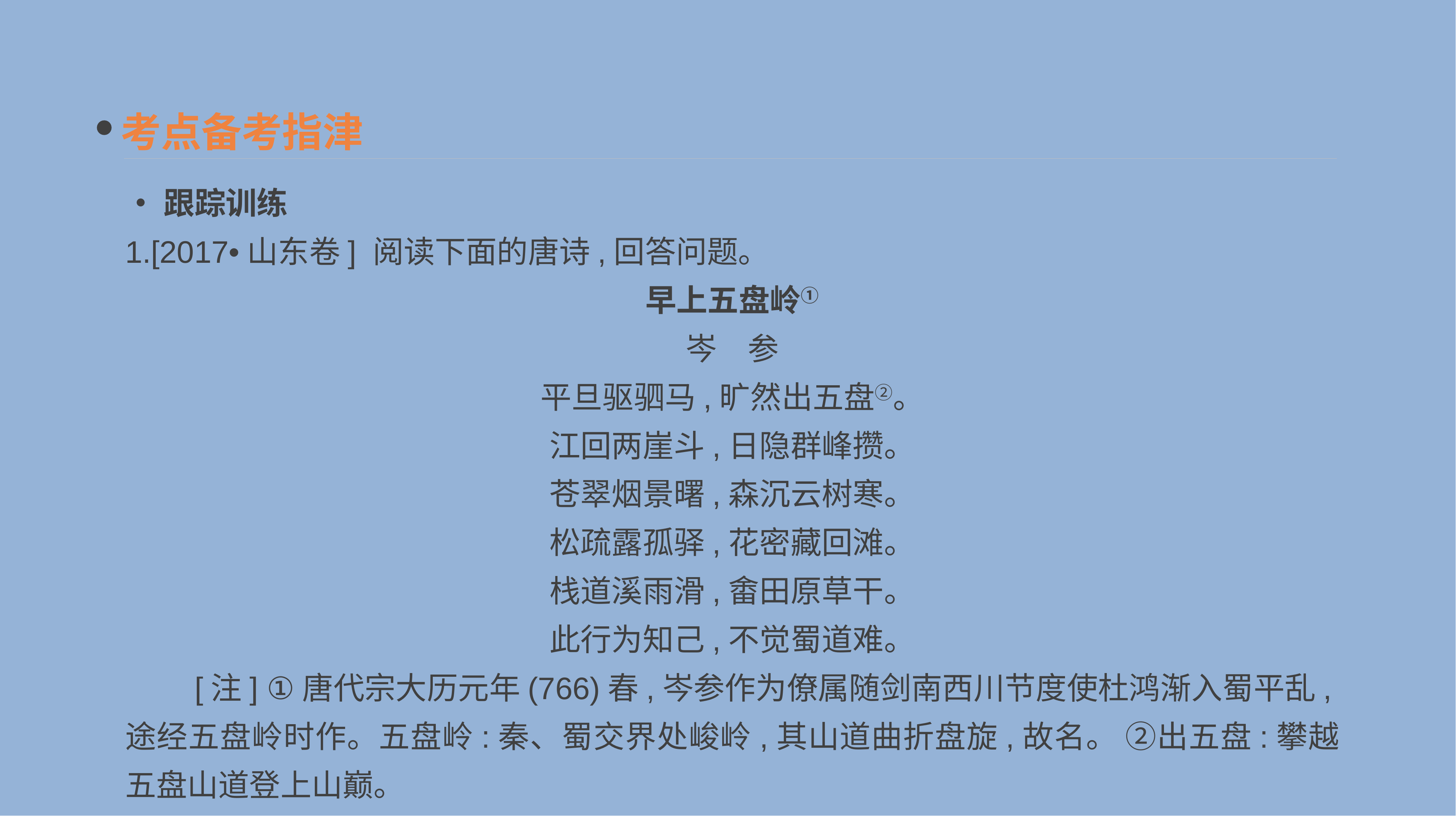

考点备考指津

•跟踪训练
1.[2017•山东卷] 阅读下面的唐诗,回答问题。
早上五盘岭①
岑　参
平旦驱驷马,旷然出五盘②。
江回两崖斗,日隐群峰攒。
苍翠烟景曙,森沉云树寒。
松疏露孤驿,花密藏回滩。
栈道溪雨滑,畬田原草干。
此行为知己,不觉蜀道难。
　　[注] ①唐代宗大历元年(766)春,岑参作为僚属随剑南西川节度使杜鸿渐入蜀平乱,途经五盘岭时作。五盘岭:秦、蜀交界处峻岭,其山道曲折盘旋,故名。 ②出五盘:攀越五盘山道登上山巅。